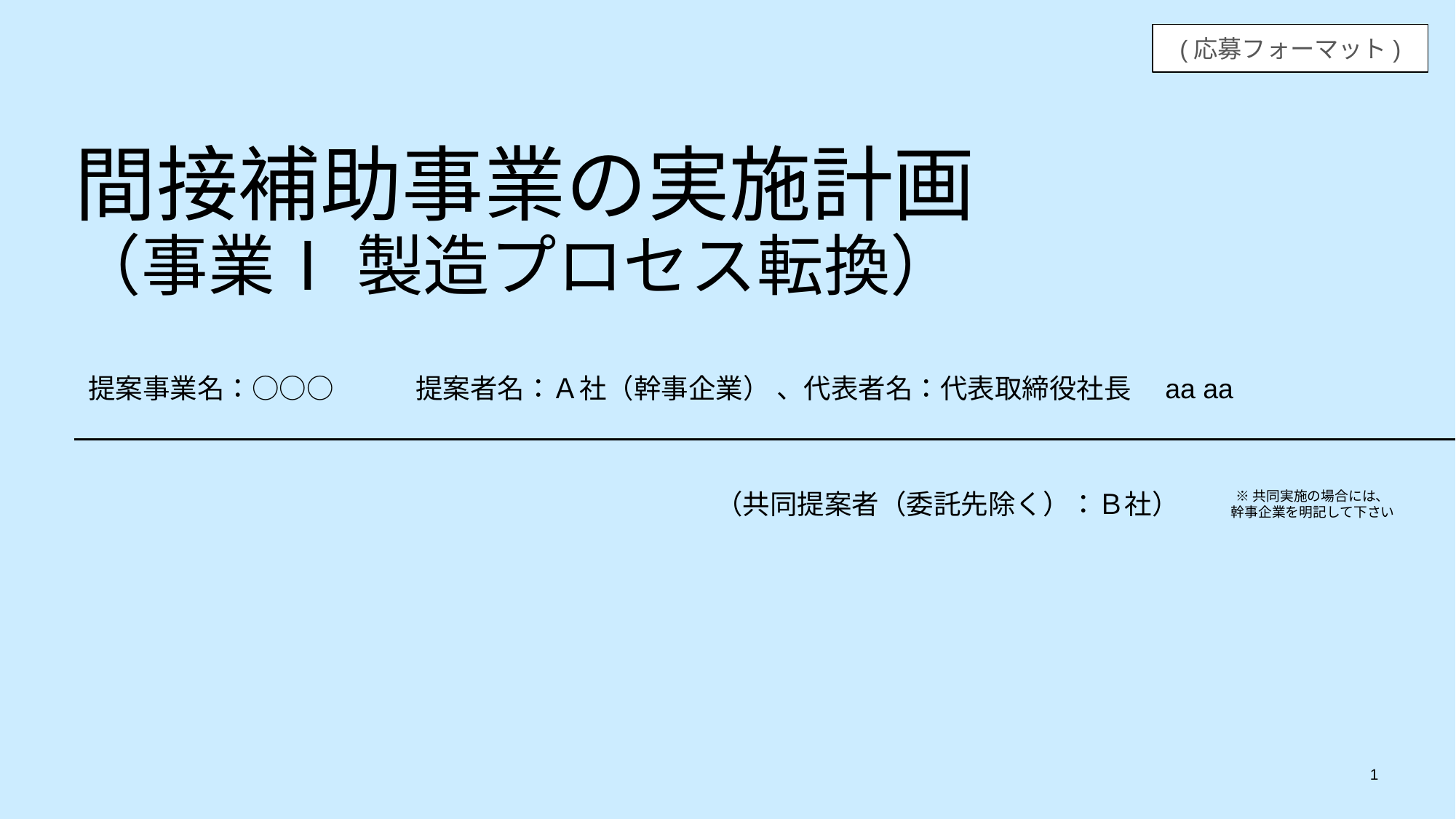

(応募フォーマット)
# 間接補助事業の実施計画 （事業Ⅰ 製造プロセス転換）
提案事業名：○○○	提案者名：Ａ社（幹事企業） 、代表者名：代表取締役社長　aa aa
（共同提案者（委託先除く）：Ｂ社）
※共同実施の場合には、
幹事企業を明記して下さい